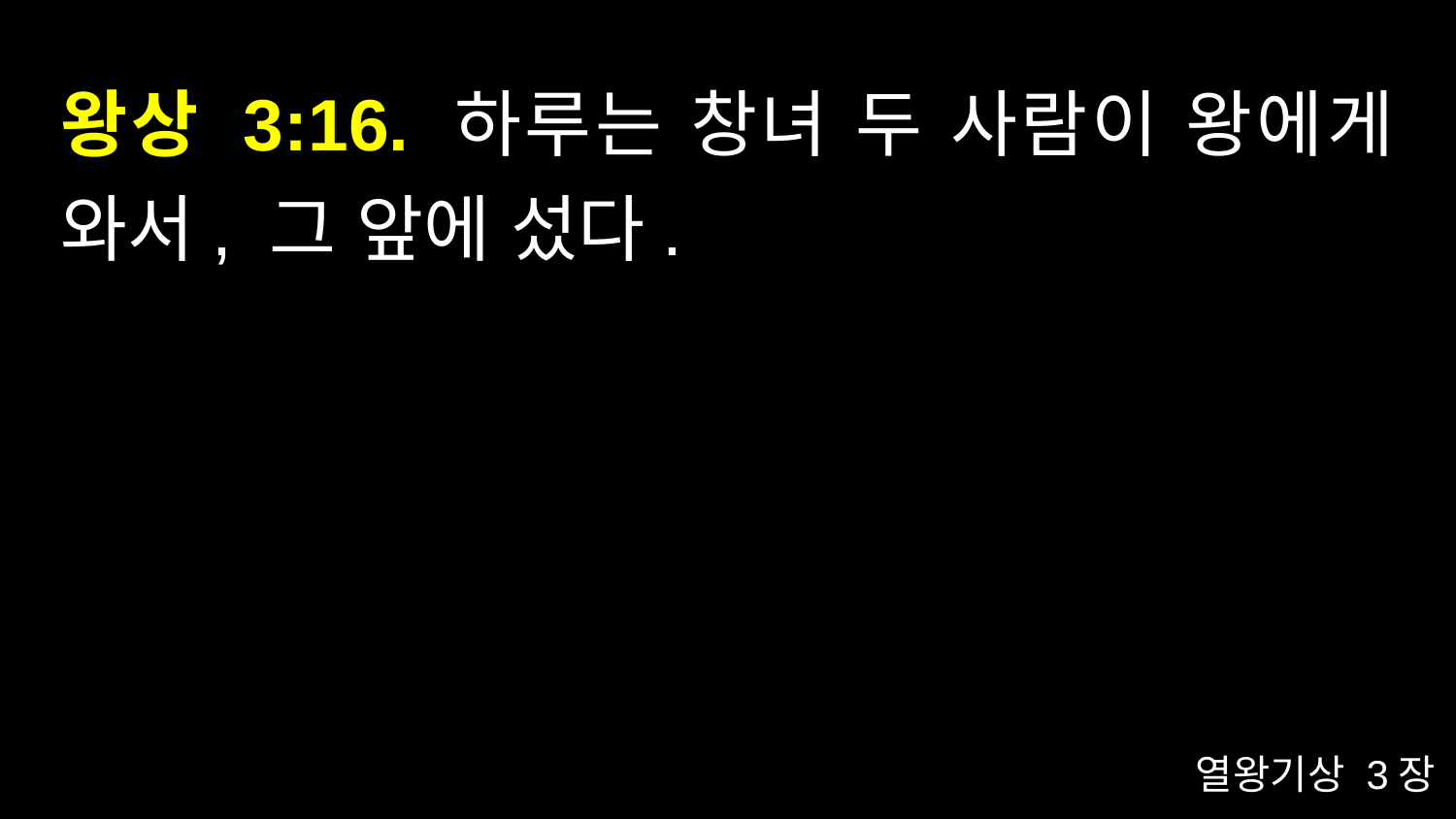

# 왕상 3:16. 하루는 창녀 두 사람이 왕에게 와서, 그 앞에 섰다.
열왕기상 3장